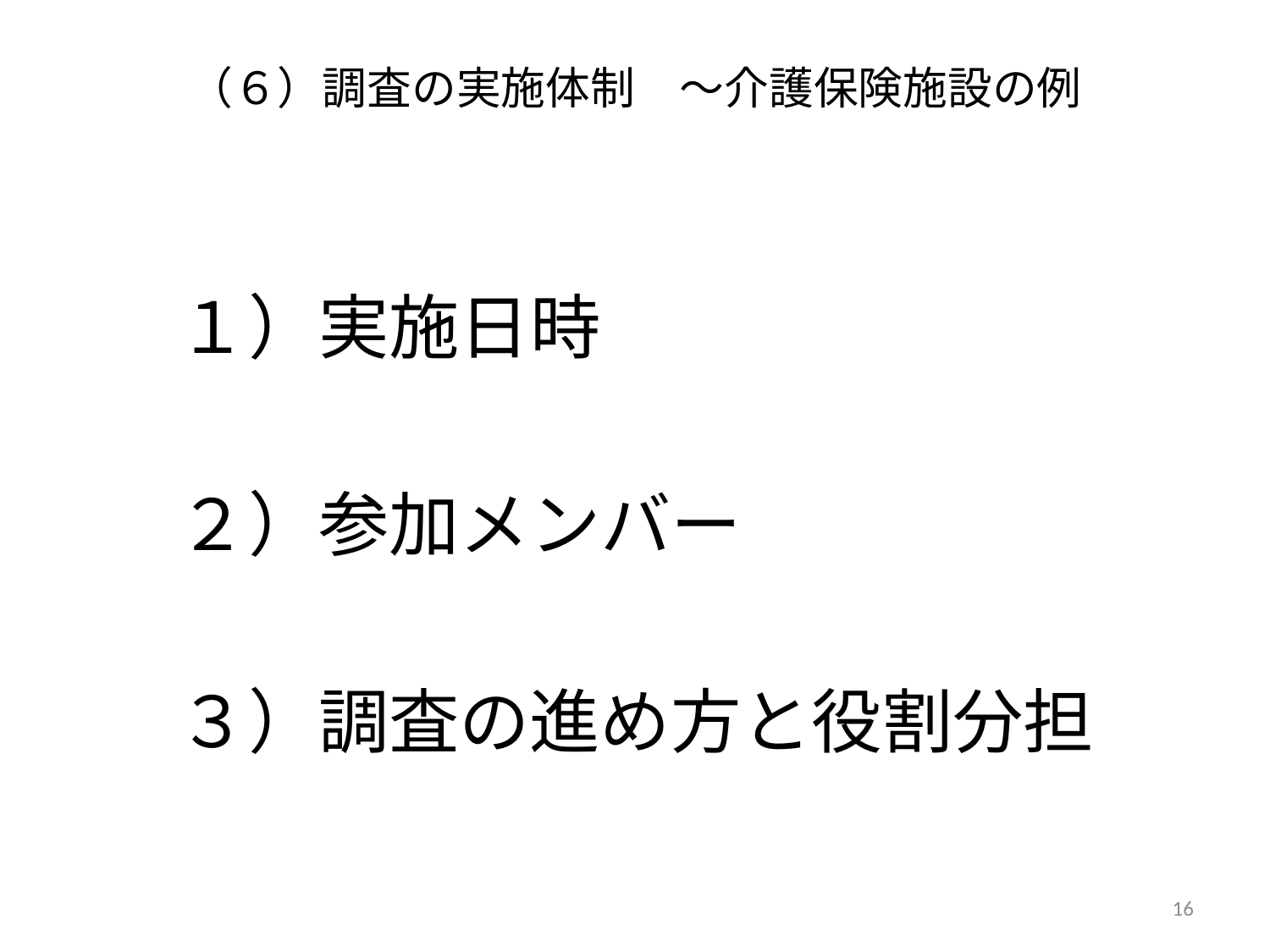

# （６）調査の実施体制　～介護保険施設の例
１）実施日時

２）参加メンバー

３）調査の進め方と役割分担

16